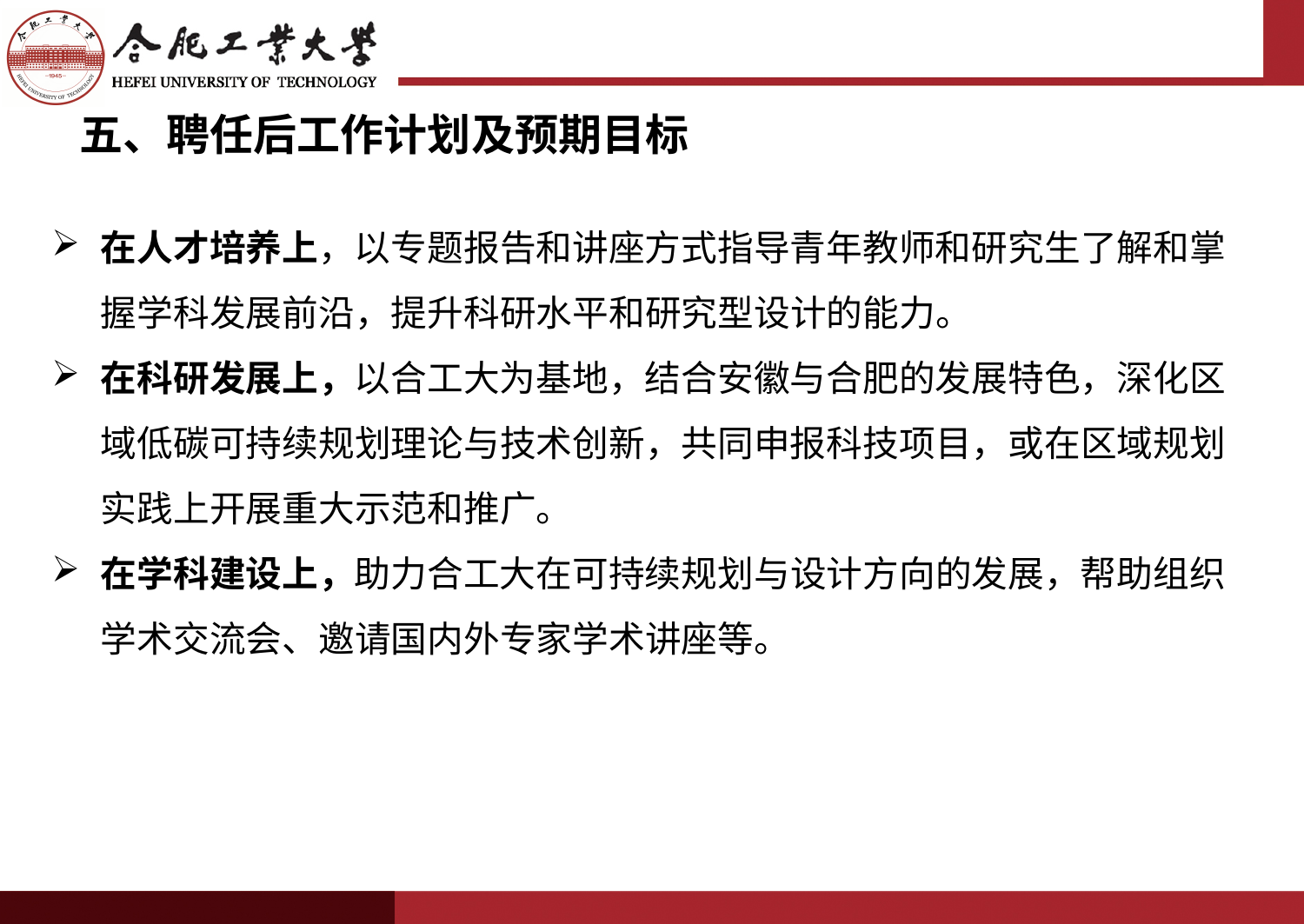

五、聘任后工作计划及预期目标

在人才培养上，以专题报告和讲座方式指导青年教师和研究生了解和掌握学科发展前沿，提升科研水平和研究型设计的能力。
在科研发展上，以合工大为基地，结合安徽与合肥的发展特色，深化区域低碳可持续规划理论与技术创新，共同申报科技项目，或在区域规划实践上开展重大示范和推广。
在学科建设上，助力合工大在可持续规划与设计方向的发展，帮助组织学术交流会、邀请国内外专家学术讲座等。